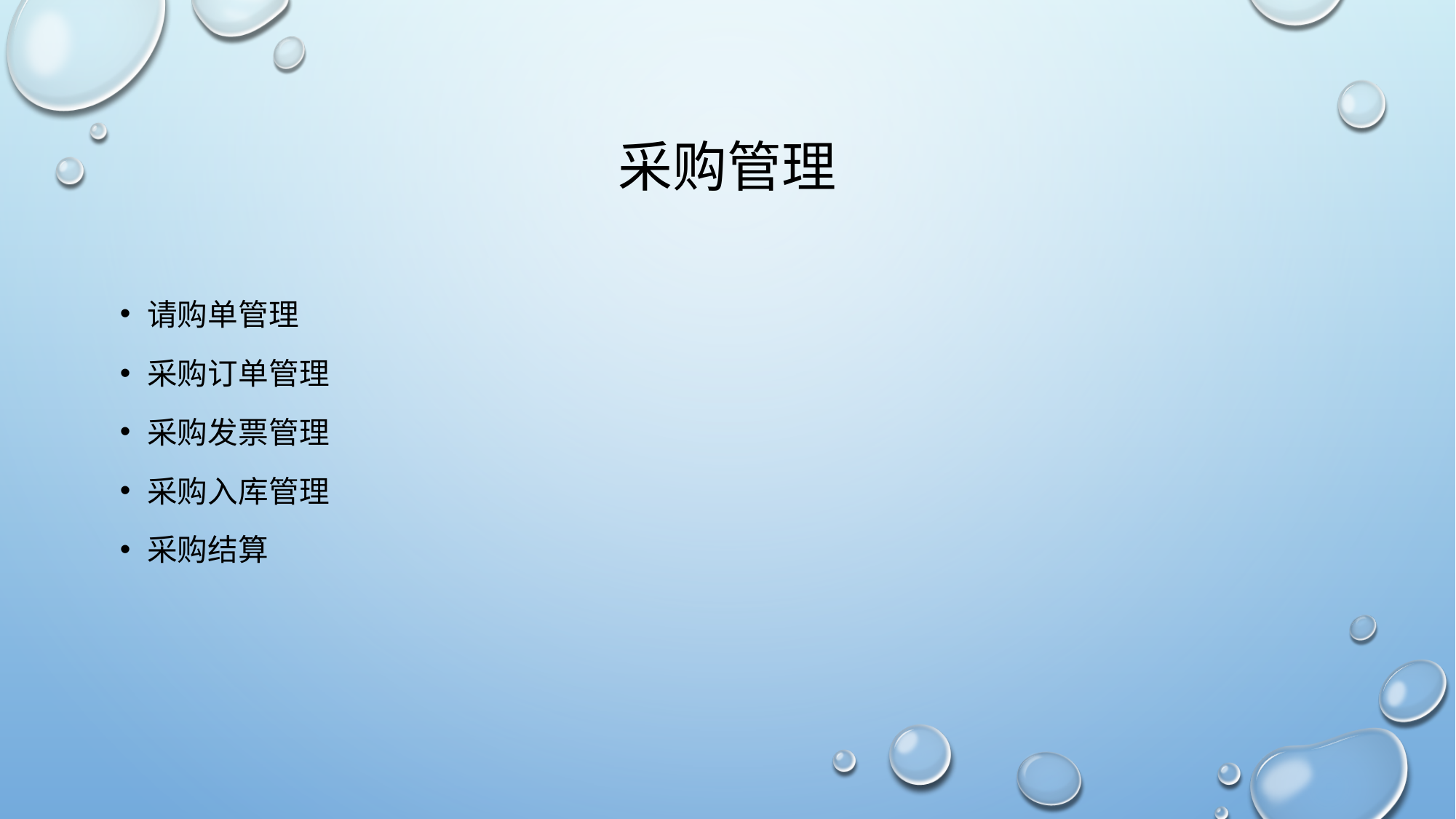

# 采购管理
请购单管理
采购订单管理
采购发票管理
采购入库管理
采购结算